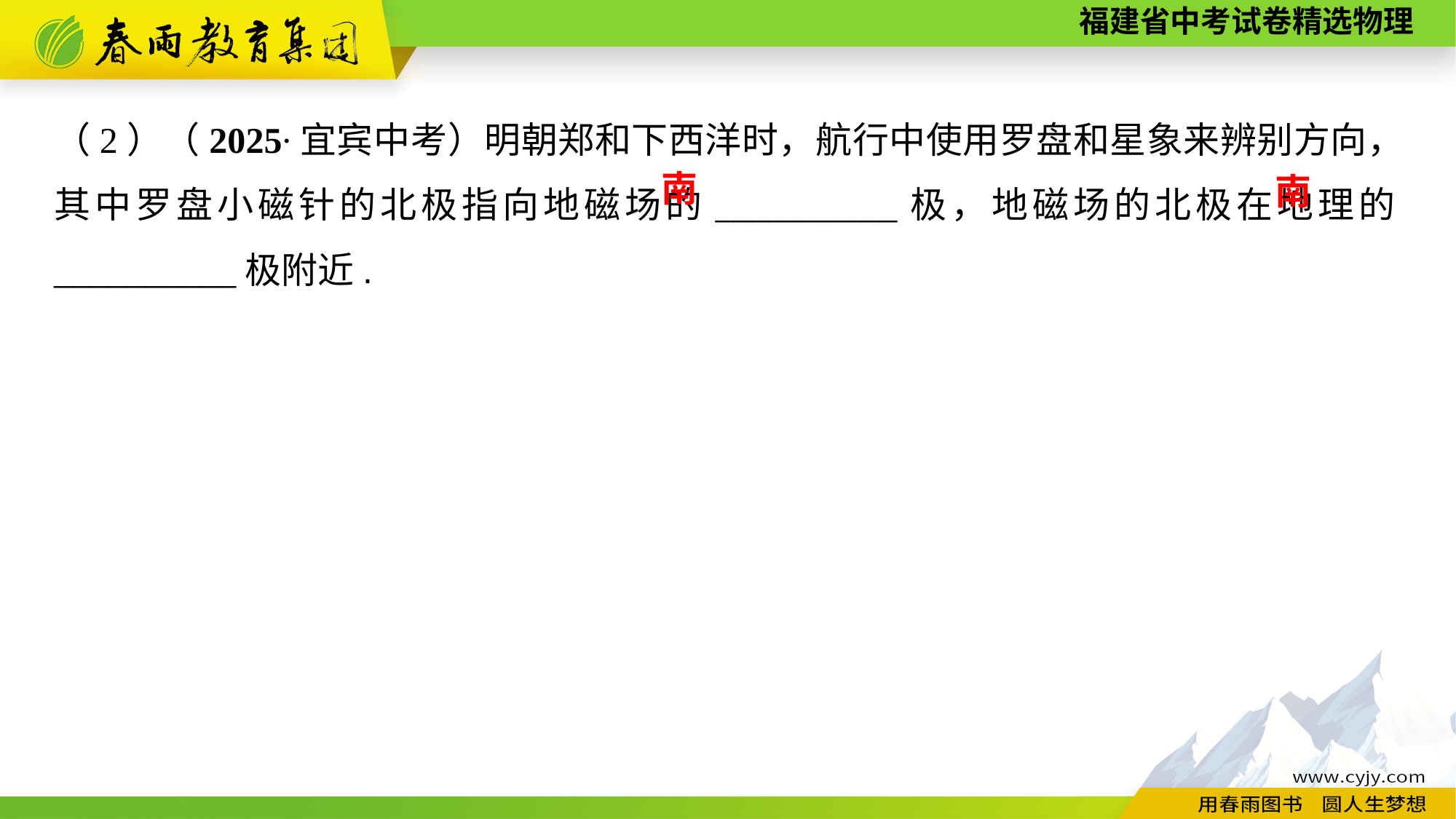

（2）（2025∙宜宾中考）明朝郑和下西洋时，航行中使用罗盘和星象来辨别方向，其中罗盘小磁针的北极指向地磁场的__________极，地磁场的北极在地理的__________极附近.
南
　南